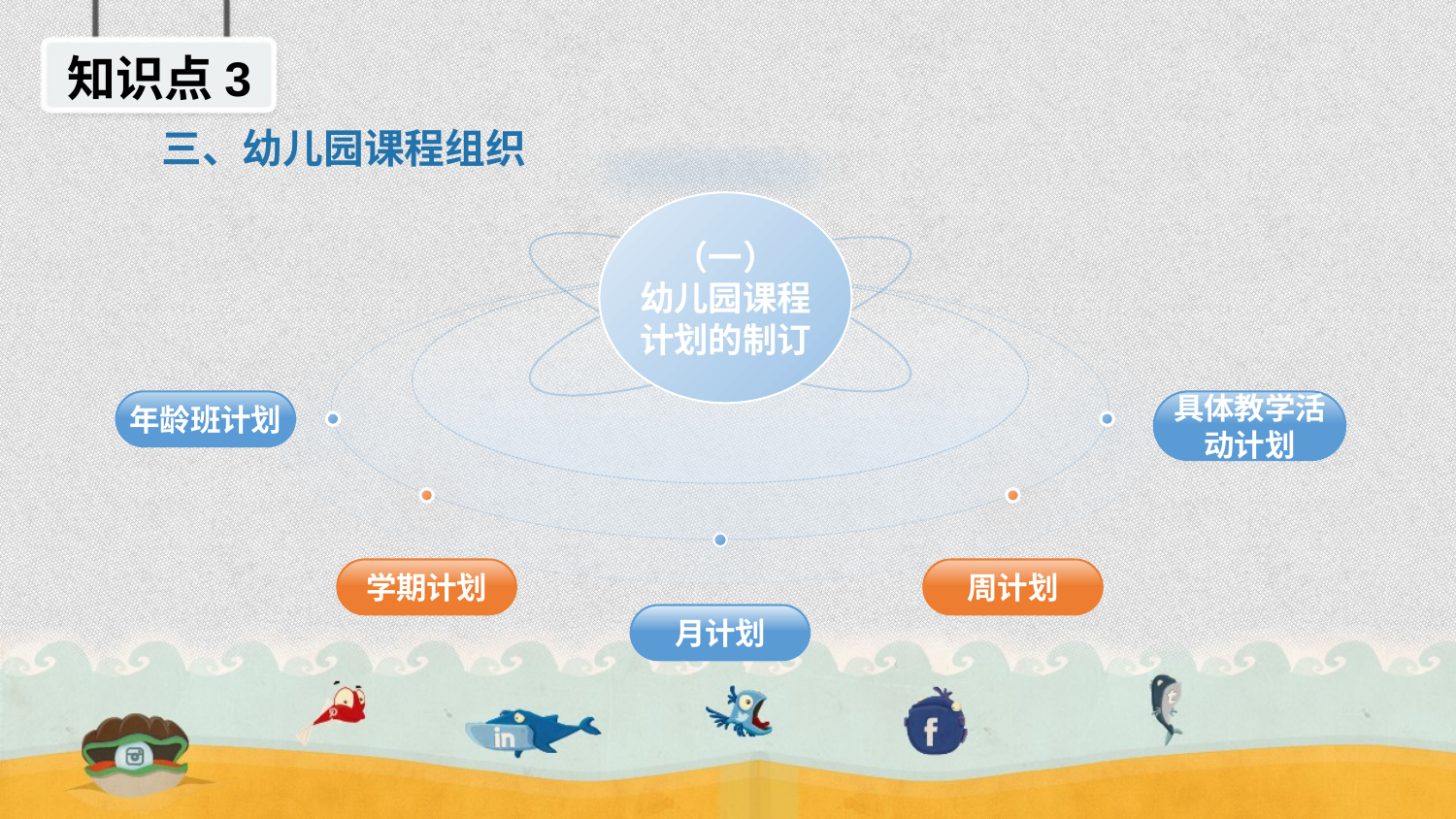

知识点3
三、幼儿园课程组织
（一）
幼儿园课程计划的制订

年龄班计划
具体教学活动计划

学期计划
周计划
月计划